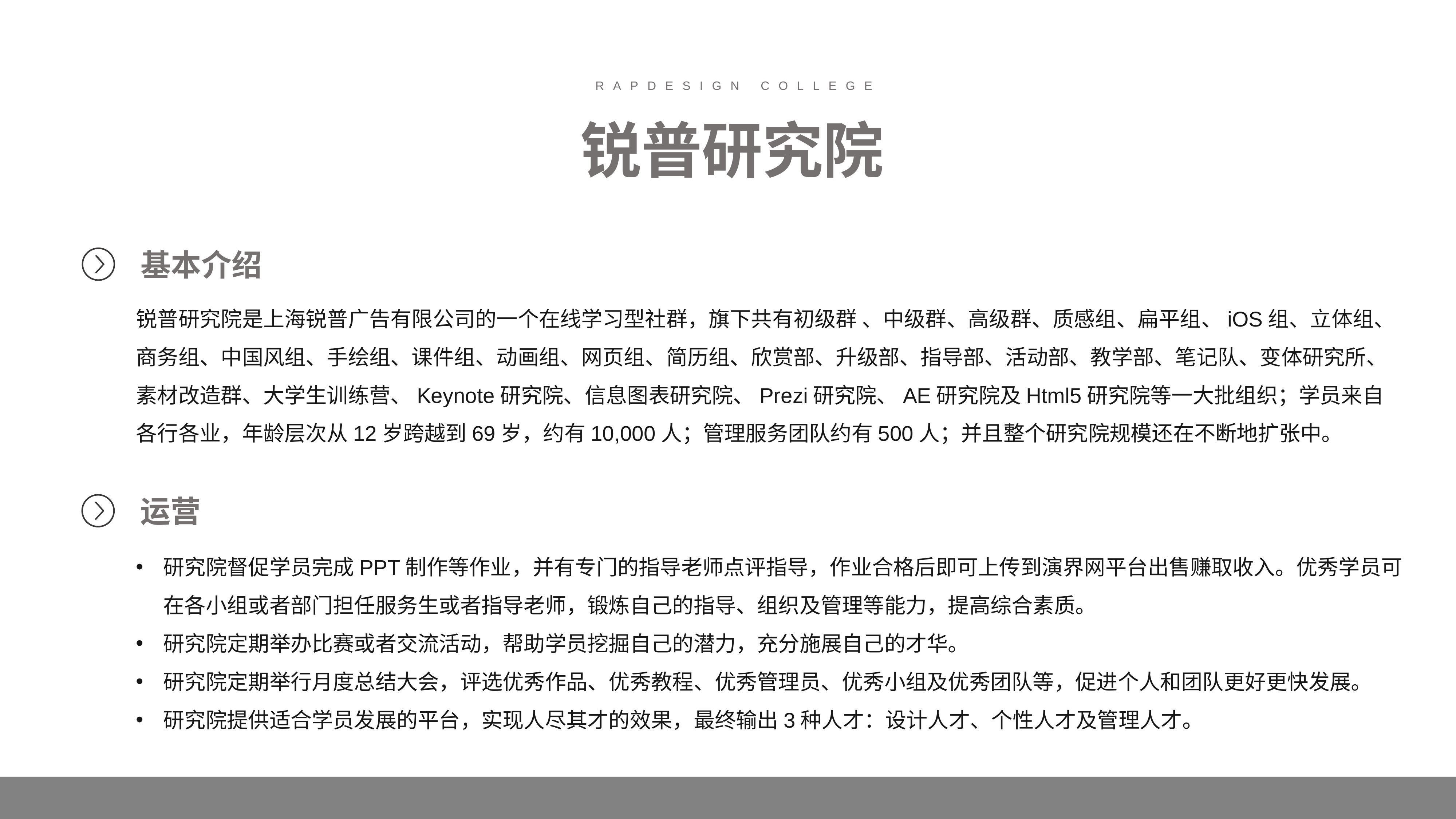

RAPDESIGN COLLEGE
锐普研究院
基本介绍

锐普研究院是上海锐普广告有限公司的一个在线学习型社群，旗下共有初级群 、中级群、高级群、质感组、扁平组、iOS组、立体组、商务组、中国风组、手绘组、课件组、动画组、网页组、简历组、欣赏部、升级部、指导部、活动部、教学部、笔记队、变体研究所、素材改造群、大学生训练营、Keynote研究院、信息图表研究院、Prezi研究院、AE研究院及Html5研究院等一大批组织；学员来自各行各业，年龄层次从12岁跨越到69岁，约有10,000人；管理服务团队约有500人；并且整个研究院规模还在不断地扩张中。
运营

研究院督促学员完成PPT制作等作业，并有专门的指导老师点评指导，作业合格后即可上传到演界网平台出售赚取收入。优秀学员可在各小组或者部门担任服务生或者指导老师，锻炼自己的指导、组织及管理等能力，提高综合素质。
研究院定期举办比赛或者交流活动，帮助学员挖掘自己的潜力，充分施展自己的才华。
研究院定期举行月度总结大会，评选优秀作品、优秀教程、优秀管理员、优秀小组及优秀团队等，促进个人和团队更好更快发展。
研究院提供适合学员发展的平台，实现人尽其才的效果，最终输出3种人才：设计人才、个性人才及管理人才。